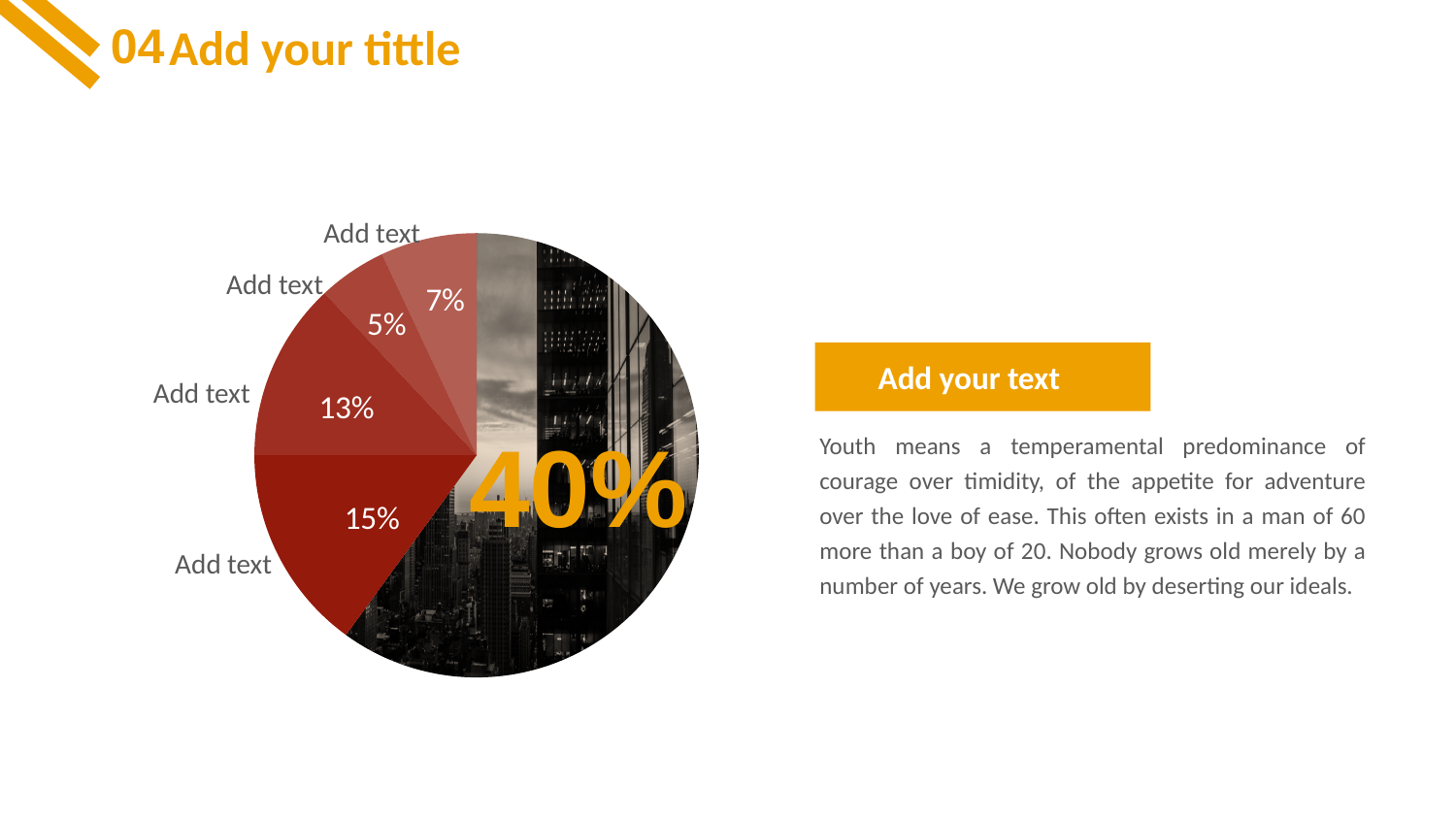

04
Add your tittle
Add text

### Chart

| Category | 系列 1 |
|---|---|
| 类别 1 | 60.0 |
| 类别 2 | 15.0 |
| 类别 3 | 13.0 |
| 类别 4 | 5.0 |
Add text
7%
5%

Add your text
Add text
13%
40%
Youth means a temperamental predominance of courage over timidity, of the appetite for adventure over the love of ease. This often exists in a man of 60 more than a boy of 20. Nobody grows old merely by a number of years. We grow old by deserting our ideals.
15%
Add text